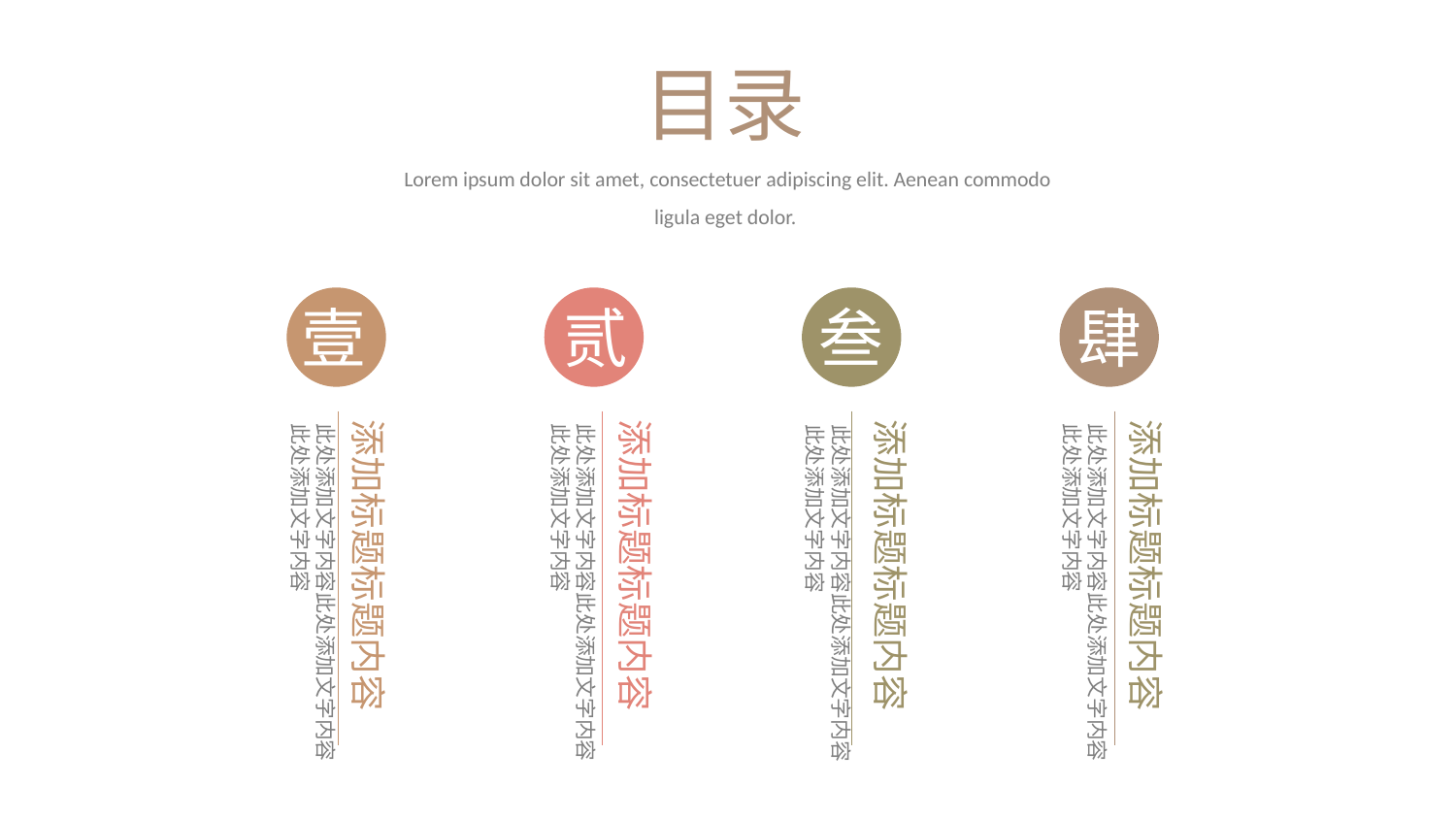

目录
Lorem ipsum dolor sit amet, consectetuer adipiscing elit. Aenean commodo ligula eget dolor.

壹
贰
叁
肆
添加标题标题内容
添加标题标题内容
添加标题标题内容
添加标题标题内容
此处添加文字内容此处添加文字内容
此处添加文字内容
此处添加文字内容此处添加文字内容
此处添加文字内容
此处添加文字内容此处添加文字内容
此处添加文字内容
此处添加文字内容此处添加文字内容
此处添加文字内容